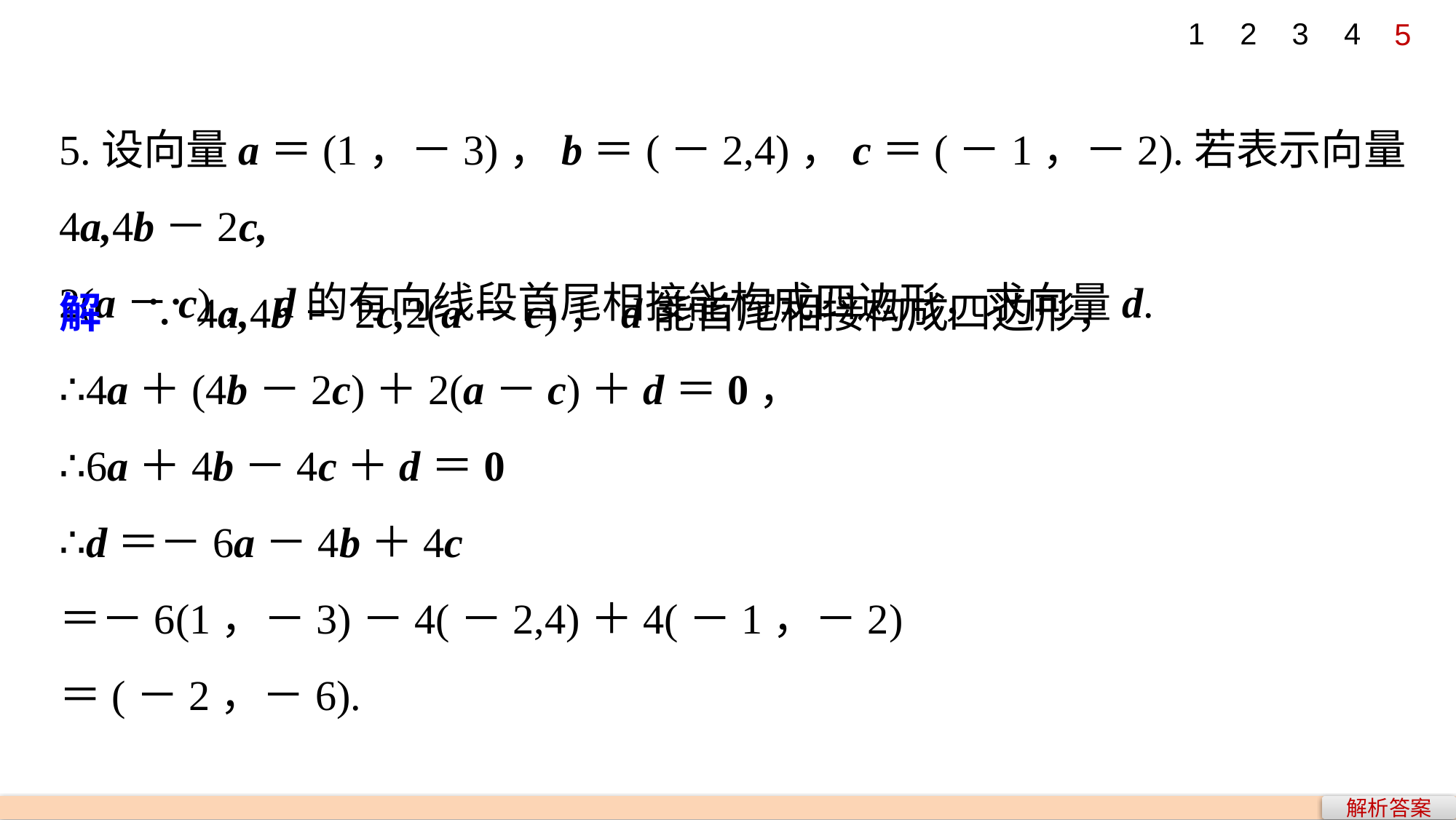

1
2
3
4
5
5.设向量a＝(1，－3)，b＝(－2,4)，c＝(－1，－2).若表示向量4a,4b－2c,
2(a－c)，d的有向线段首尾相接能构成四边形，求向量d.
解　∵4a,4b－2c,2(a－c)，d能首尾相接构成四边形，
∴4a＋(4b－2c)＋2(a－c)＋d＝0，
∴6a＋4b－4c＋d＝0
∴d＝－6a－4b＋4c
＝－6(1，－3)－4(－2,4)＋4(－1，－2)
＝(－2，－6).
解析答案